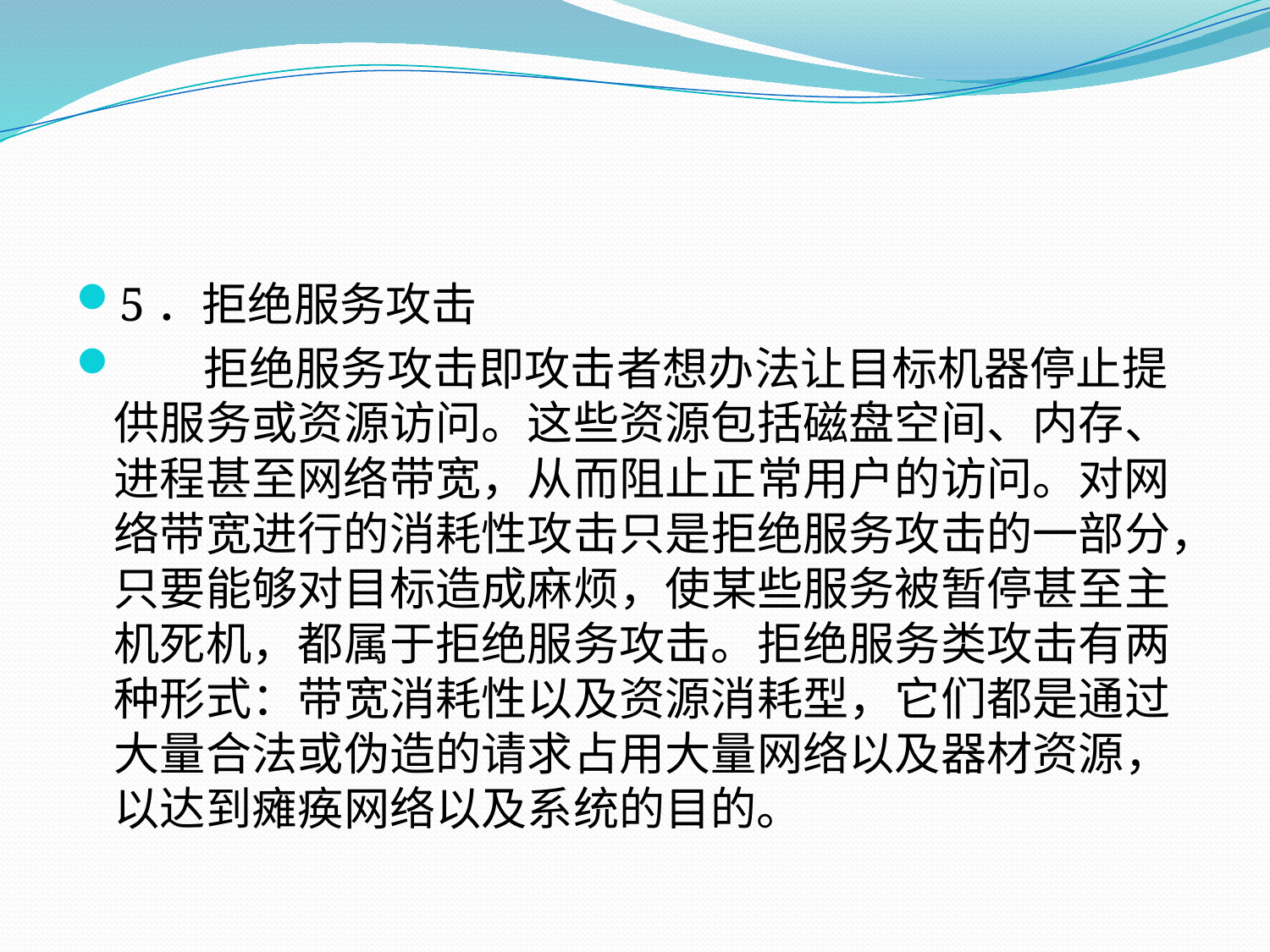

#
5．拒绝服务攻击
       拒绝服务攻击即攻击者想办法让目标机器停止提供服务或资源访问。这些资源包括磁盘空间、内存、进程甚至网络带宽，从而阻止正常用户的访问。对网络带宽进行的消耗性攻击只是拒绝服务攻击的一部分，只要能够对目标造成麻烦，使某些服务被暂停甚至主机死机，都属于拒绝服务攻击。拒绝服务类攻击有两种形式：带宽消耗性以及资源消耗型，它们都是通过大量合法或伪造的请求占用大量网络以及器材资源，以达到瘫痪网络以及系统的目的。